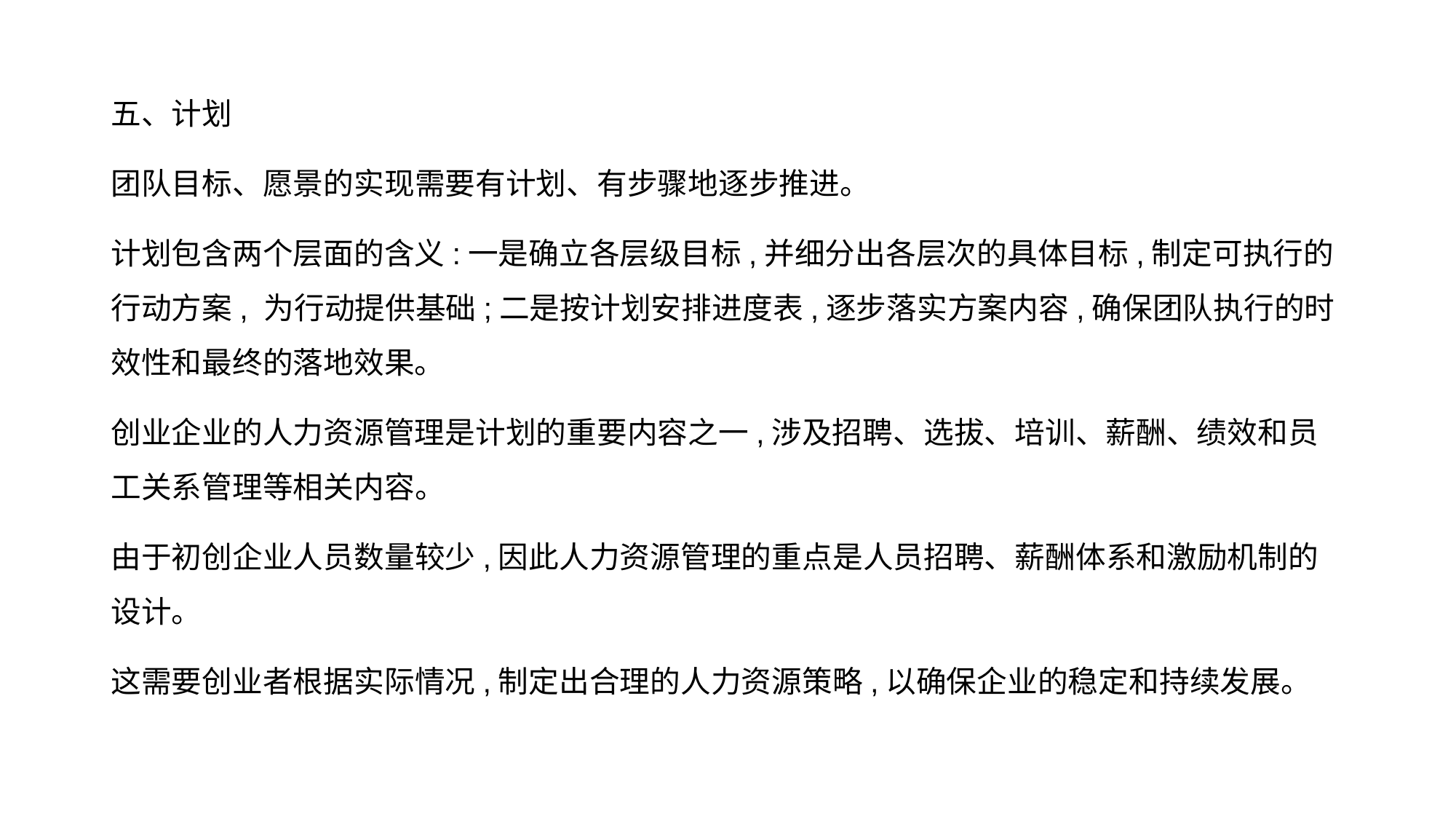

五、计划
团队目标、愿景的实现需要有计划、有步骤地逐步推进。
计划包含两个层面的含义:一是确立各层级目标,并细分出各层次的具体目标,制定可执行的行动方案, 为行动提供基础;二是按计划安排进度表,逐步落实方案内容,确保团队执行的时效性和最终的落地效果。
创业企业的人力资源管理是计划的重要内容之一,涉及招聘、选拔、培训、薪酬、绩效和员工关系管理等相关内容。
由于初创企业人员数量较少,因此人力资源管理的重点是人员招聘、薪酬体系和激励机制的设计。
这需要创业者根据实际情况,制定出合理的人力资源策略,以确保企业的稳定和持续发展。